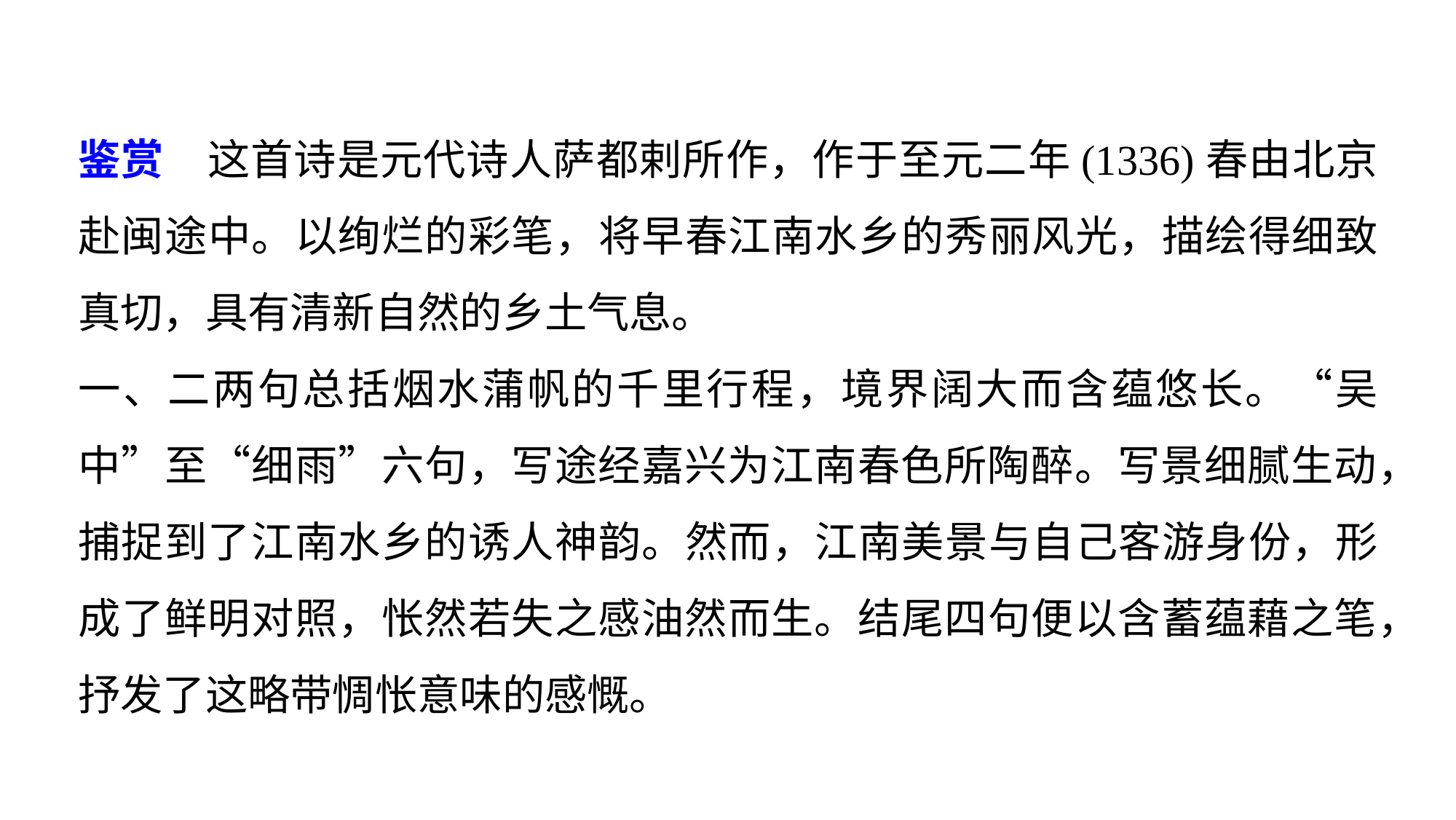

鉴赏　这首诗是元代诗人萨都剌所作，作于至元二年(1336)春由北京赴闽途中。以绚烂的彩笔，将早春江南水乡的秀丽风光，描绘得细致真切，具有清新自然的乡土气息。
一、二两句总括烟水蒲帆的千里行程，境界阔大而含蕴悠长。“吴中”至“细雨”六句，写途经嘉兴为江南春色所陶醉。写景细腻生动，捕捉到了江南水乡的诱人神韵。然而，江南美景与自己客游身份，形成了鲜明对照，怅然若失之感油然而生。结尾四句便以含蓄蕴藉之笔，抒发了这略带惆怅意味的感慨。